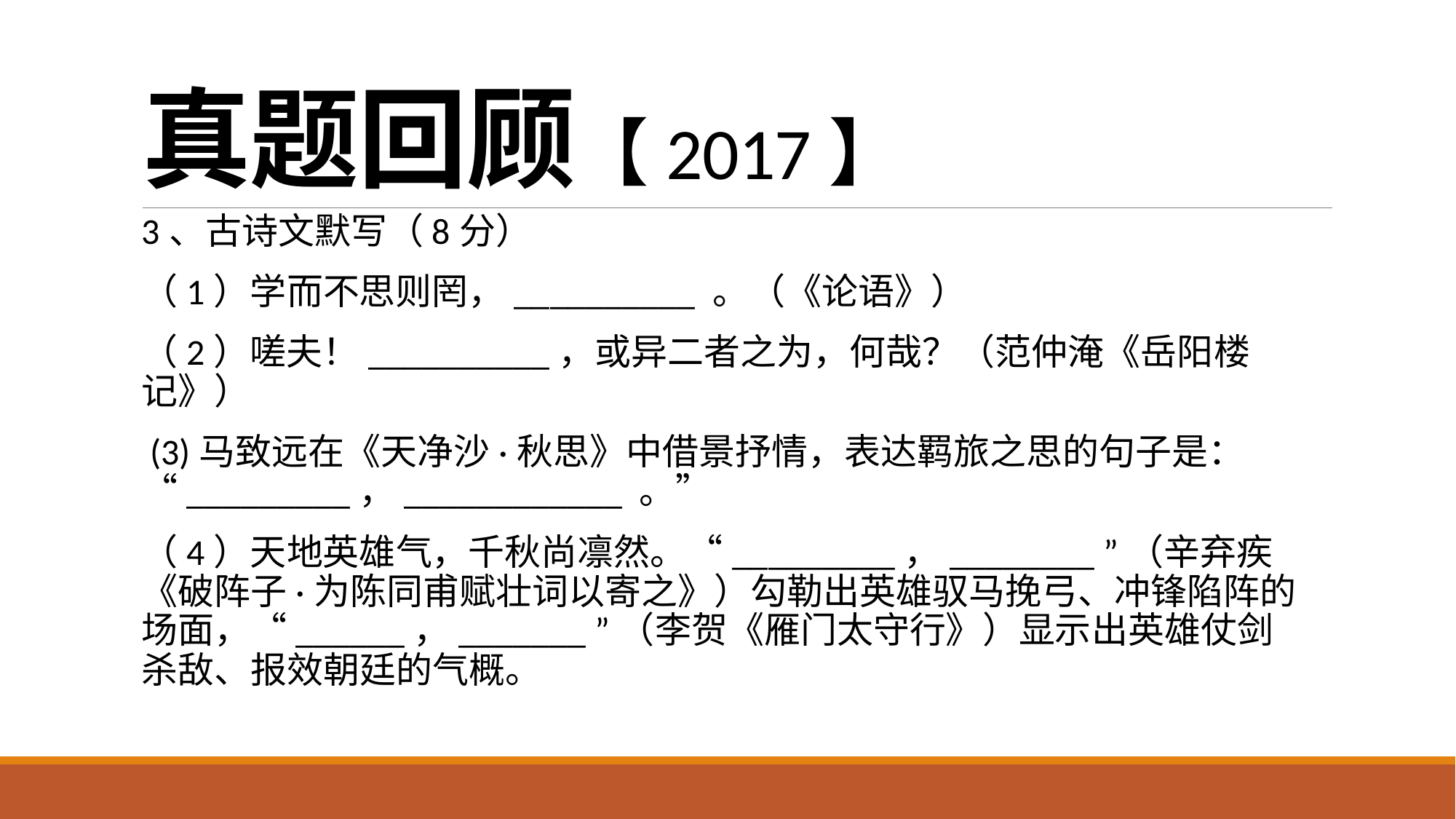

# 真题回顾【2017】
3、古诗文默写（8分）
（1）学而不思则罔，__________ 。（《论语》）
（2）嗟夫！__________，或异二者之为，何哉？（范仲淹《岳阳楼记》）
 (3)马致远在《天净沙·秋思》中借景抒情，表达羁旅之思的句子是：“_________，____________ 。”
（4）天地英雄气，千秋尚凛然。“_________，________ ”（辛弃疾《破阵子·为陈同甫赋壮词以寄之》）勾勒出英雄驭马挽弓、冲锋陷阵的场面，“______，_______ ”（李贺《雁门太守行》）显示出英雄仗剑杀敌、报效朝廷的气概。